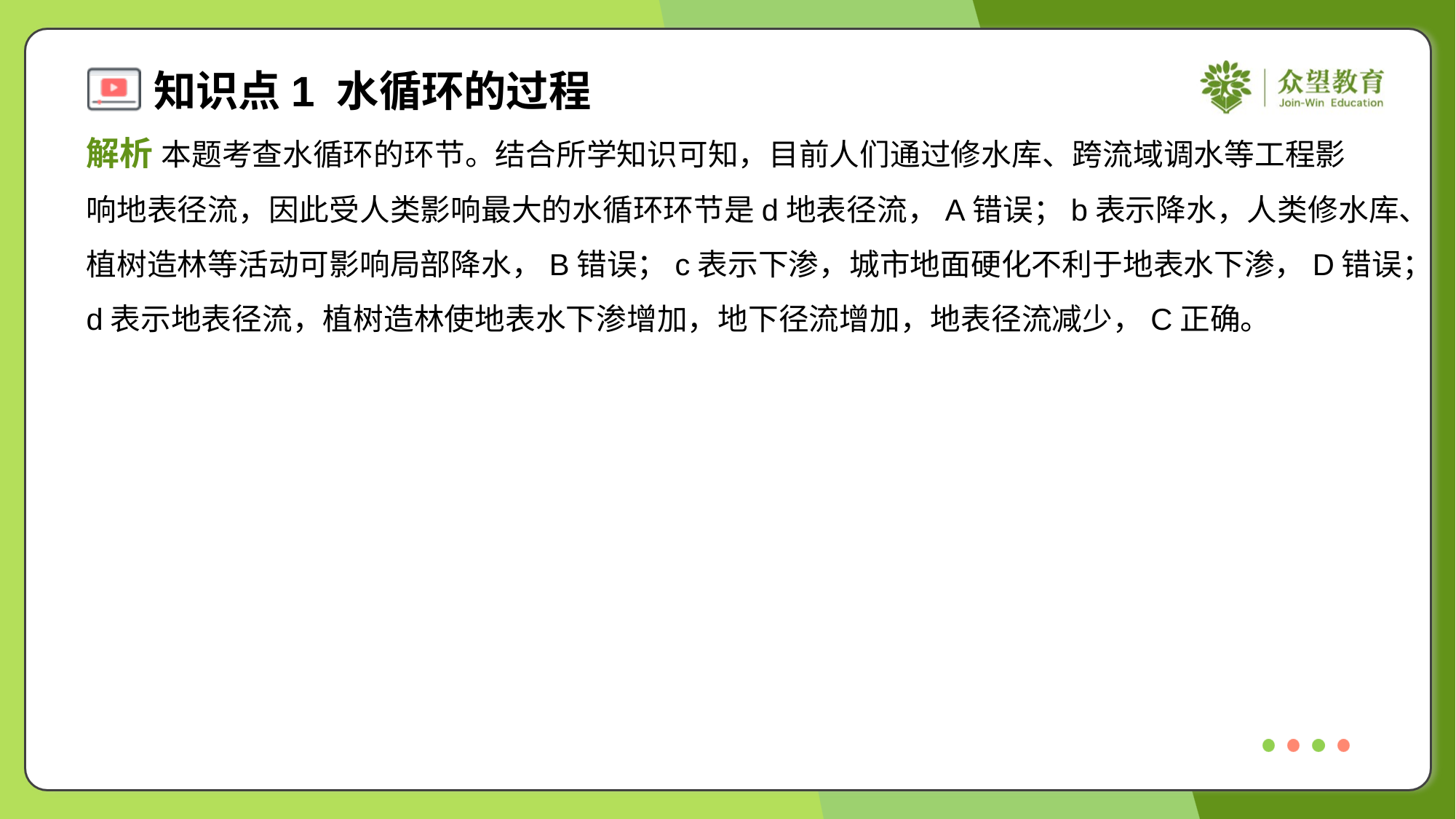

解析 本题考查水循环的环节。结合所学知识可知，目前人们通过修水库、跨流域调水等工程影
响地表径流，因此受人类影响最大的水循环环节是d地表径流，A错误；b表示降水，人类修水库、
植树造林等活动可影响局部降水，B错误；c表示下渗，城市地面硬化不利于地表水下渗，D错误；
d表示地表径流，植树造林使地表水下渗增加，地下径流增加，地表径流减少，C正确。